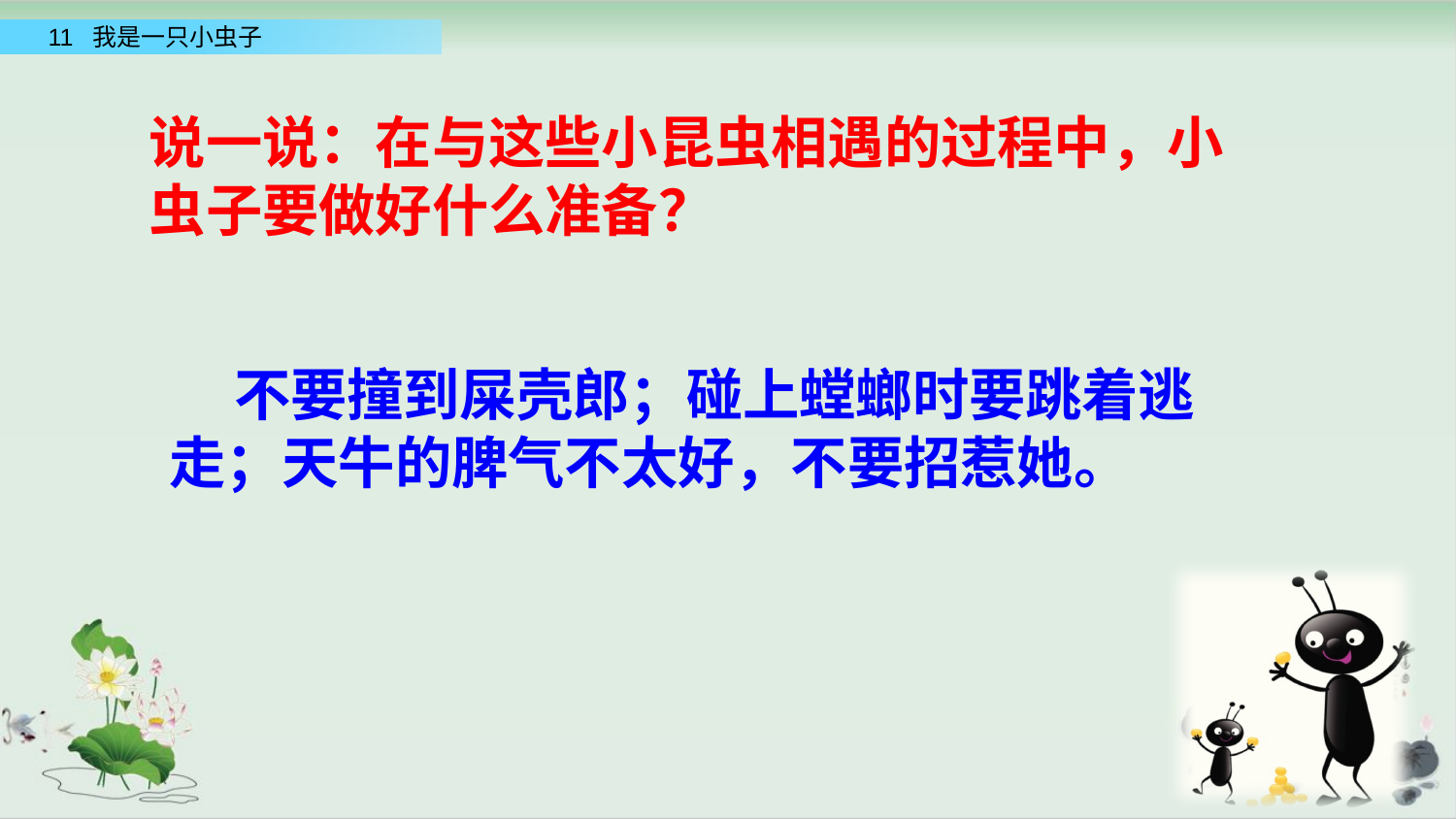

说一说：在与这些小昆虫相遇的过程中，小虫子要做好什么准备？
    不要撞到屎壳郎；碰上螳螂时要跳着逃走；天牛的脾气不太好，不要招惹她。